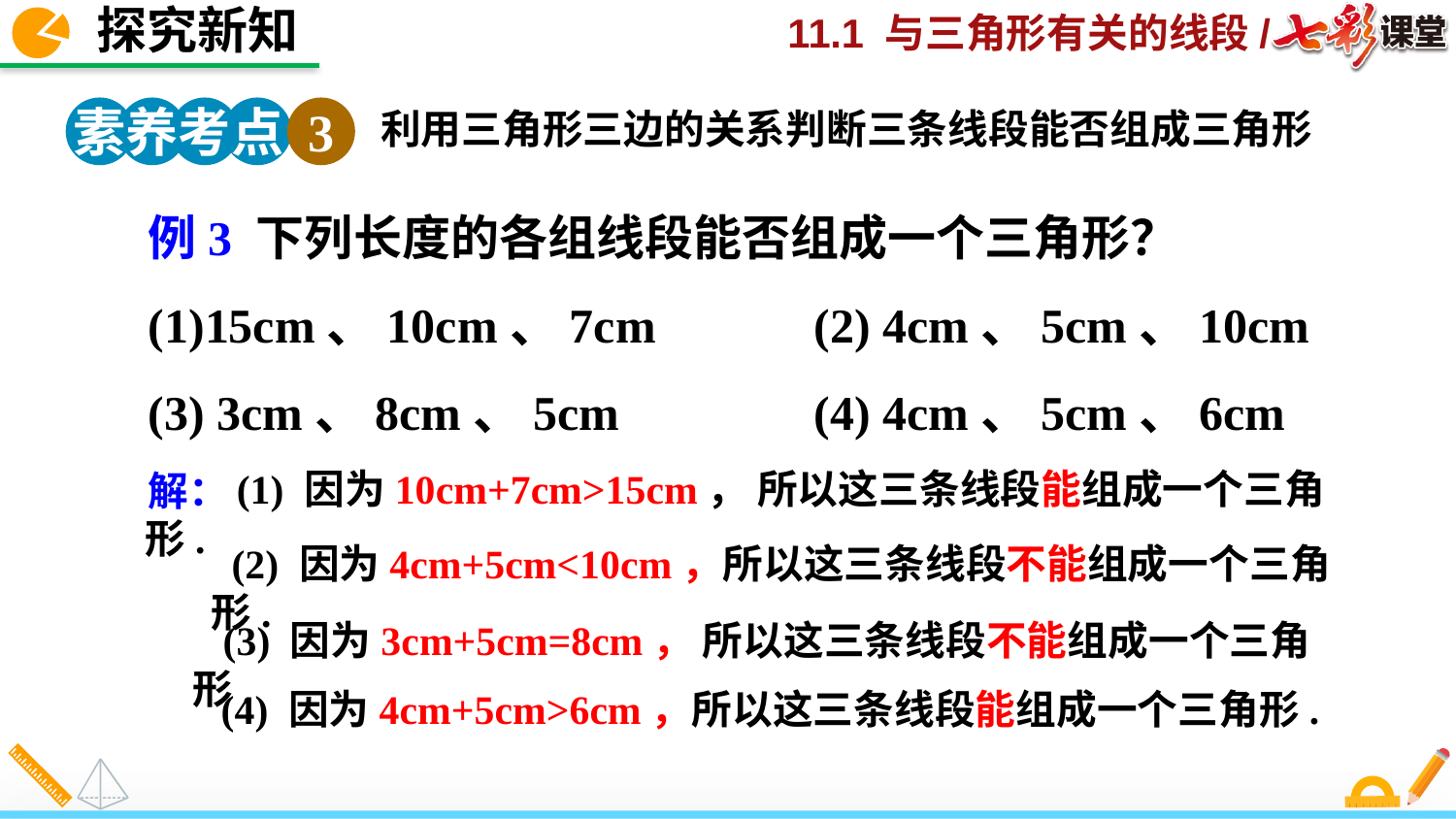

探究新知

素养考点 3

利用三角形三边的关系判断三条线段能否组成三角形
例3 下列长度的各组线段能否组成一个三角形？
(1)15cm、10cm、7cm             (2) 4cm、5cm、10cm
(3) 3cm、8cm、5cm                (4) 4cm、5cm、6cm
         (1) 因为10cm+7cm>15cm， 所以这三条线段能组成一个三角形.
解：
  (2) 因为4cm+5cm<10cm，所以这三条线段不能组成一个三角形.
   (3) 因为3cm+5cm=8cm， 所以这三条线段不能组成一个三角形.
  (4) 因为4cm+5cm>6cm，所以这三条线段能组成一个三角形.